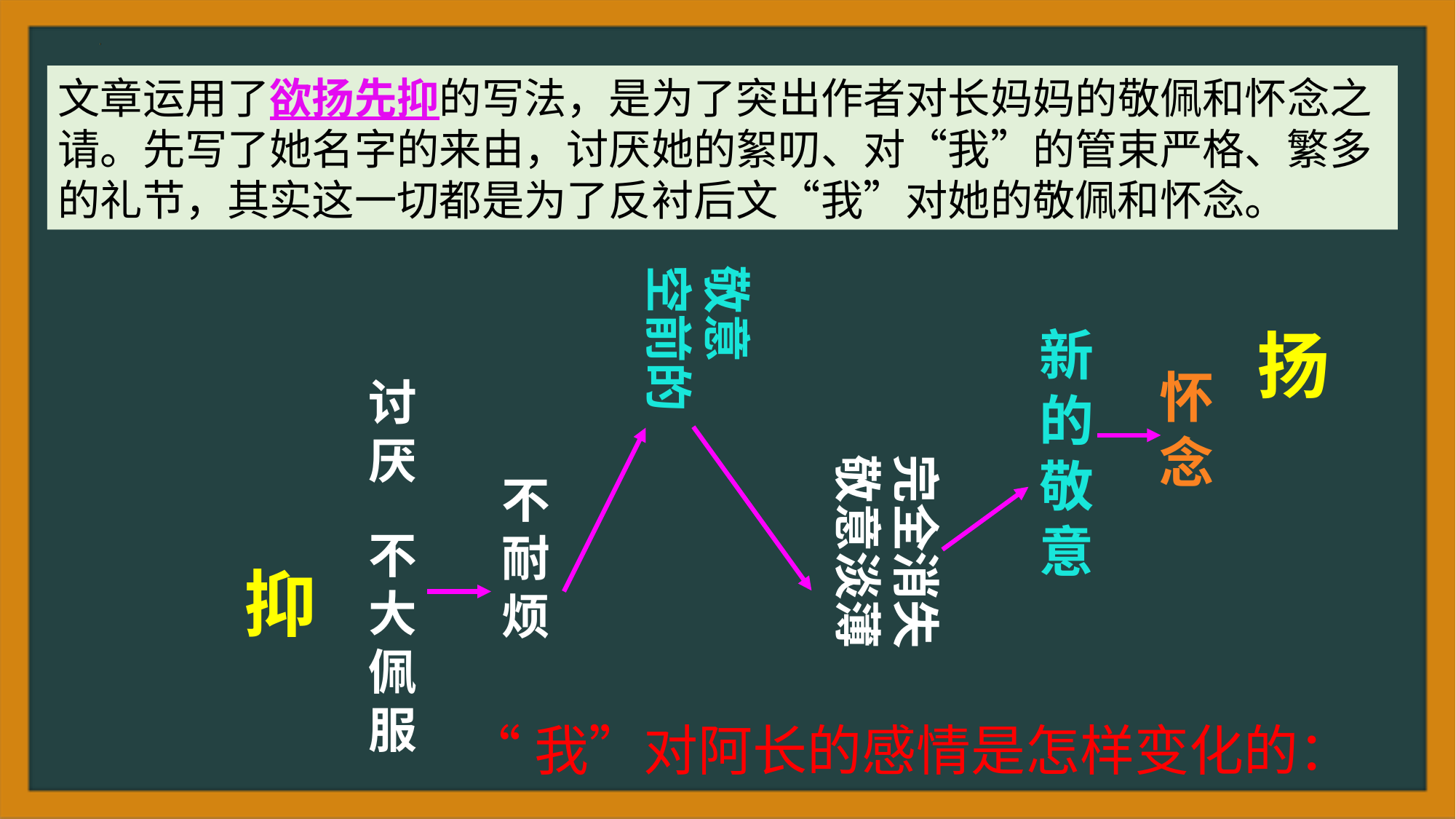

文章运用了欲扬先抑的写法，是为了突出作者对长妈妈的敬佩和怀念之请。先写了她名字的来由，讨厌她的絮叨、对“我”的管束严格、繁多的礼节，其实这一切都是为了反衬后文“我”对她的敬佩和怀念。
敬意
空前的
新
的
敬
意
扬
怀念

讨
厌

不大佩服
完全消失
敬意淡薄
不
耐
烦

抑
“我”对阿长的感情是怎样变化的：